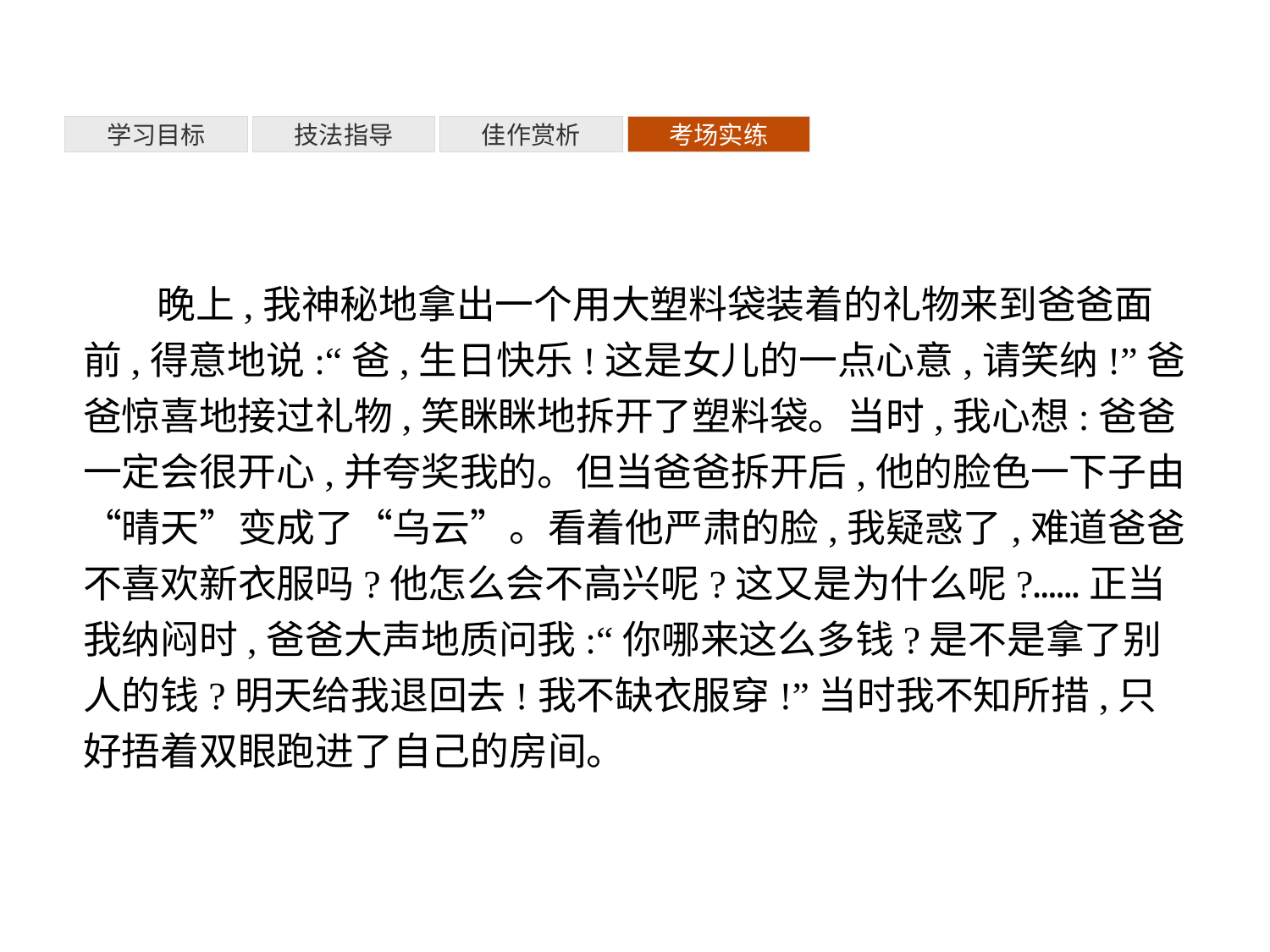

考场实练
学习目标
技法指导
佳作赏析
晚上,我神秘地拿出一个用大塑料袋装着的礼物来到爸爸面前,得意地说:“爸,生日快乐!这是女儿的一点心意,请笑纳!”爸爸惊喜地接过礼物,笑眯眯地拆开了塑料袋。当时,我心想:爸爸一定会很开心,并夸奖我的。但当爸爸拆开后,他的脸色一下子由“晴天”变成了“乌云”。看着他严肃的脸,我疑惑了,难道爸爸不喜欢新衣服吗?他怎么会不高兴呢?这又是为什么呢?……正当我纳闷时,爸爸大声地质问我:“你哪来这么多钱?是不是拿了别人的钱?明天给我退回去!我不缺衣服穿!”当时我不知所措,只好捂着双眼跑进了自己的房间。